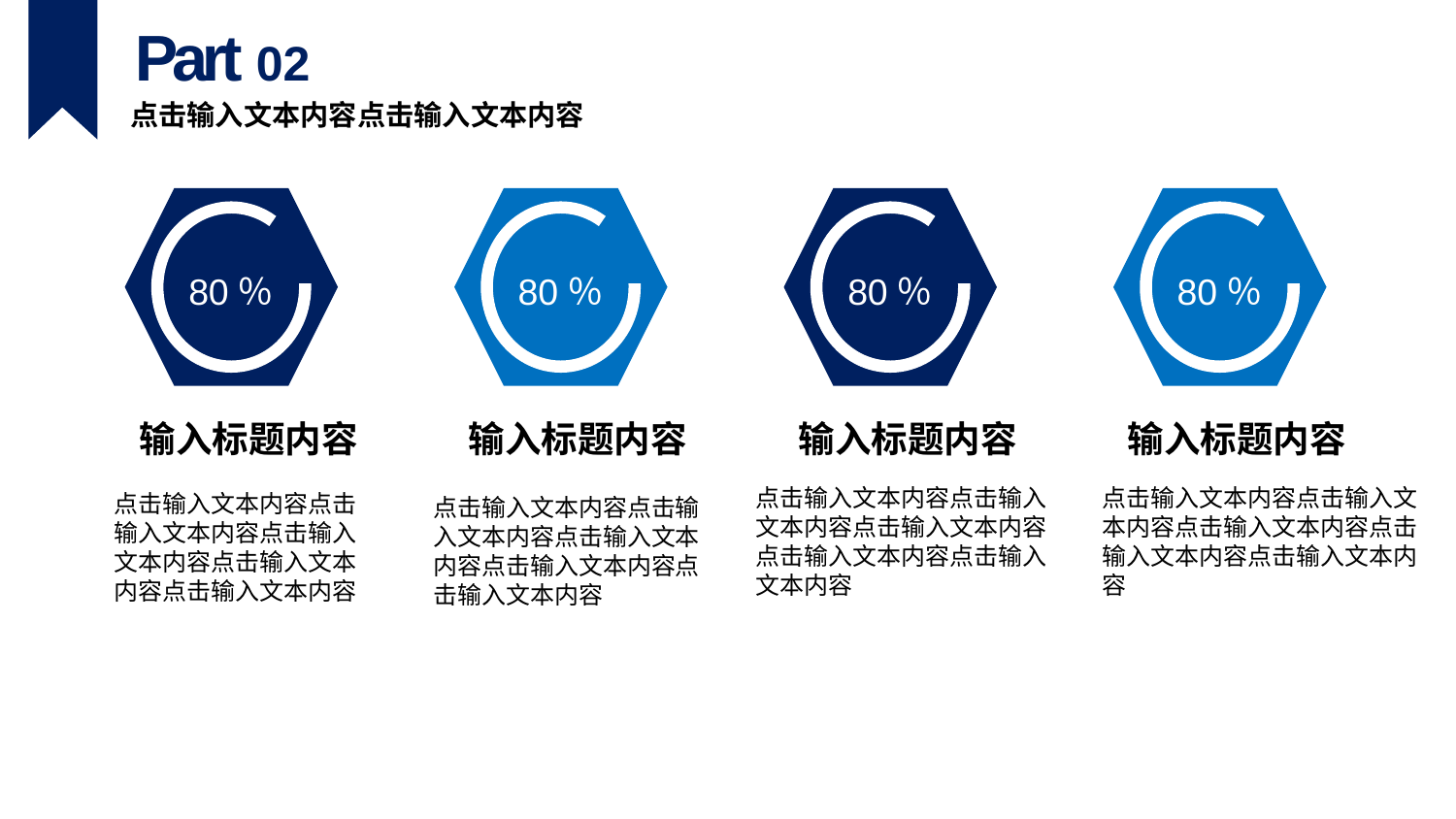

Part 02
点击输入文本内容点击输入文本内容

80％

80％

80％

80％
输入标题内容
输入标题内容
输入标题内容
输入标题内容
点击输入文本内容点击输入文本内容点击输入文本内容点击输入文本内容点击输入文本内容
点击输入文本内容点击输入文本内容点击输入文本内容点击输入文本内容点击输入文本内容
点击输入文本内容点击输入文本内容点击输入文本内容点击输入文本内容点击输入文本内容
点击输入文本内容点击输入文本内容点击输入文本内容点击输入文本内容点击输入文本内容